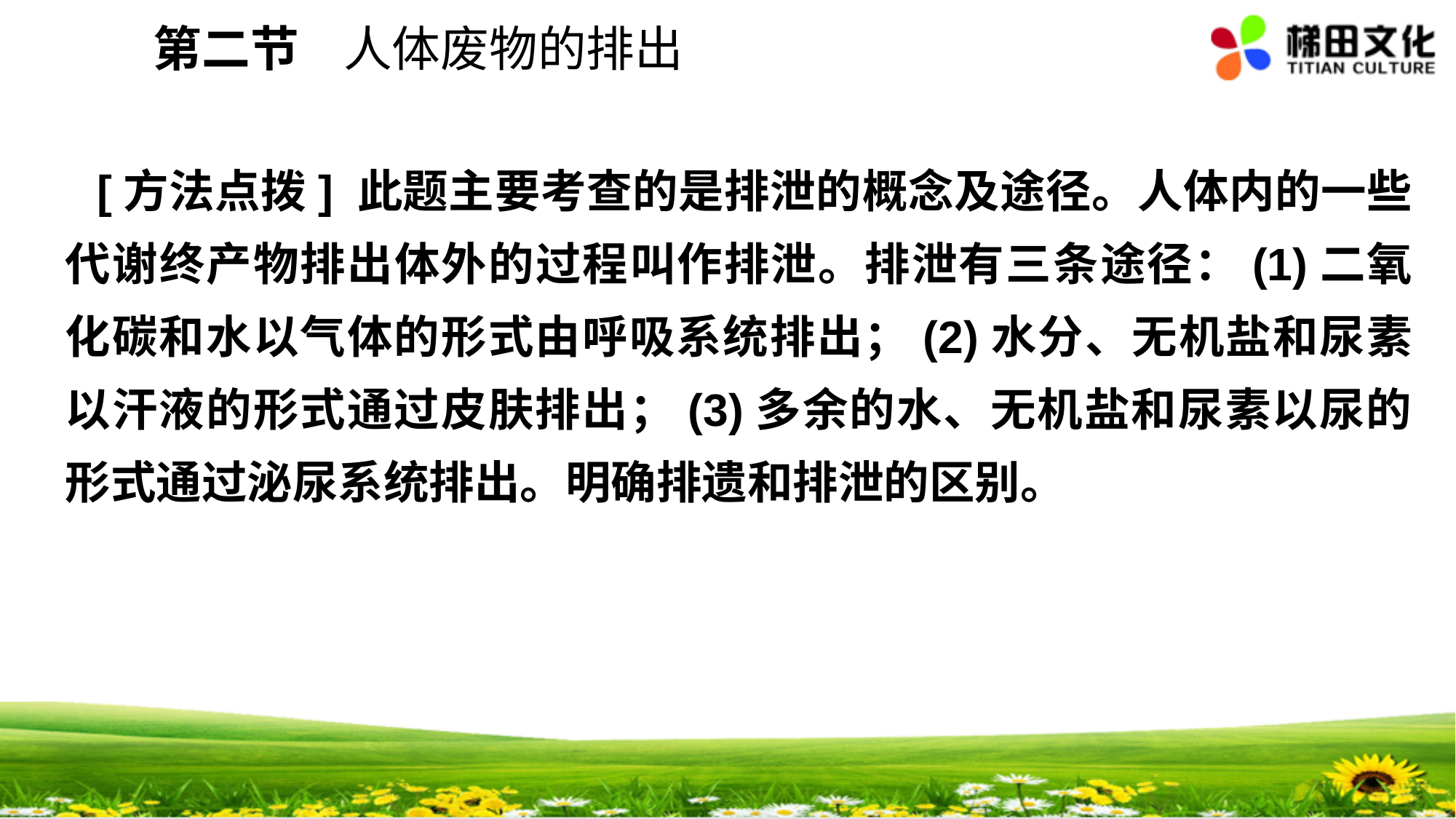

第二节    人体废物的排出
[方法点拨] 此题主要考查的是排泄的概念及途径。人体内的一些代谢终产物排出体外的过程叫作排泄。排泄有三条途径：(1)二氧化碳和水以气体的形式由呼吸系统排出；(2)水分、无机盐和尿素以汗液的形式通过皮肤排出；(3)多余的水、无机盐和尿素以尿的形式通过泌尿系统排出。明确排遗和排泄的区别。